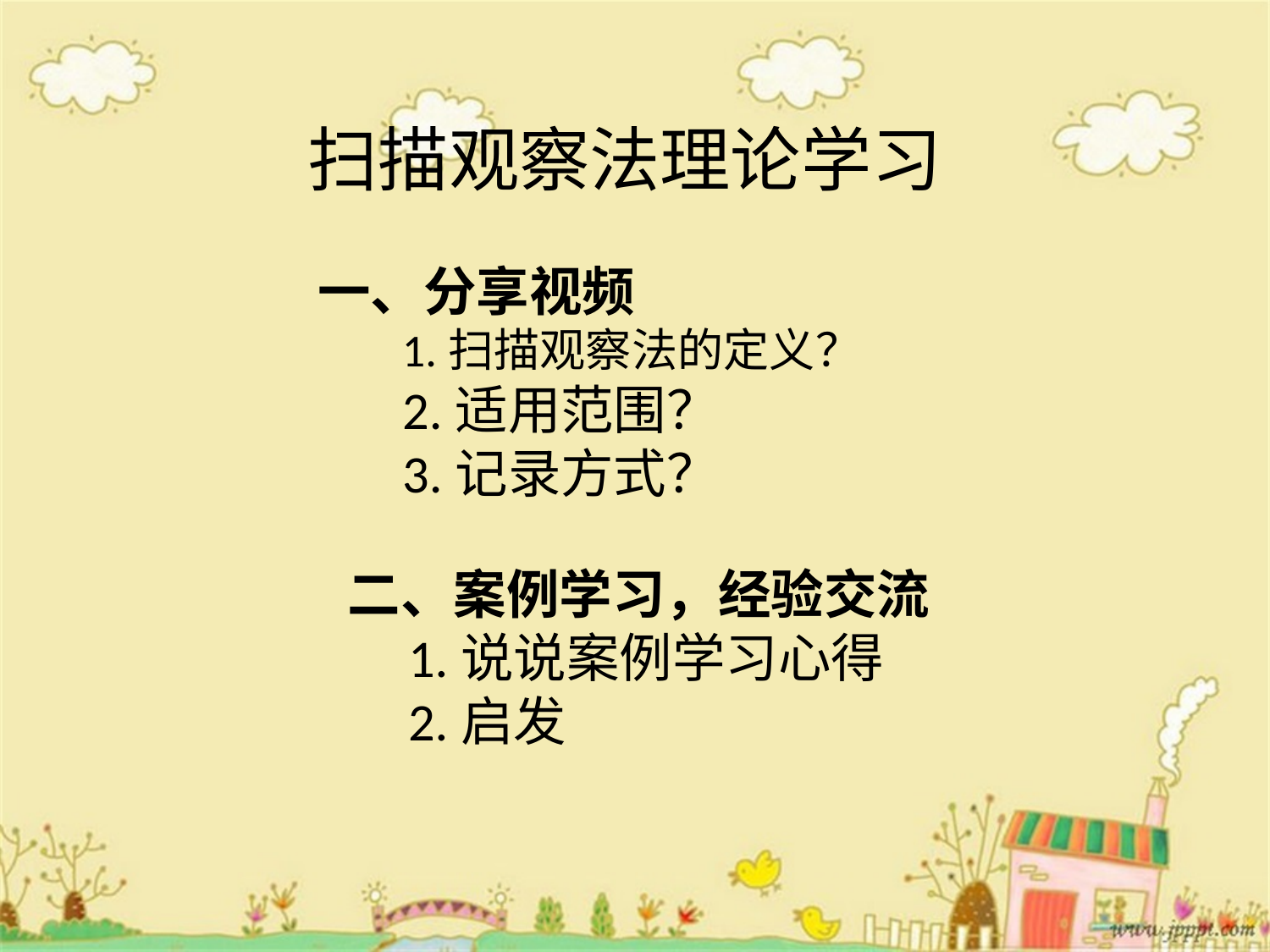

# 扫描观察法理论学习
一、分享视频
1.扫描观察法的定义？
       2.适用范围？
       3.记录方式？
二、案例学习，经验交流
     1.说说案例学习心得
     2.启发